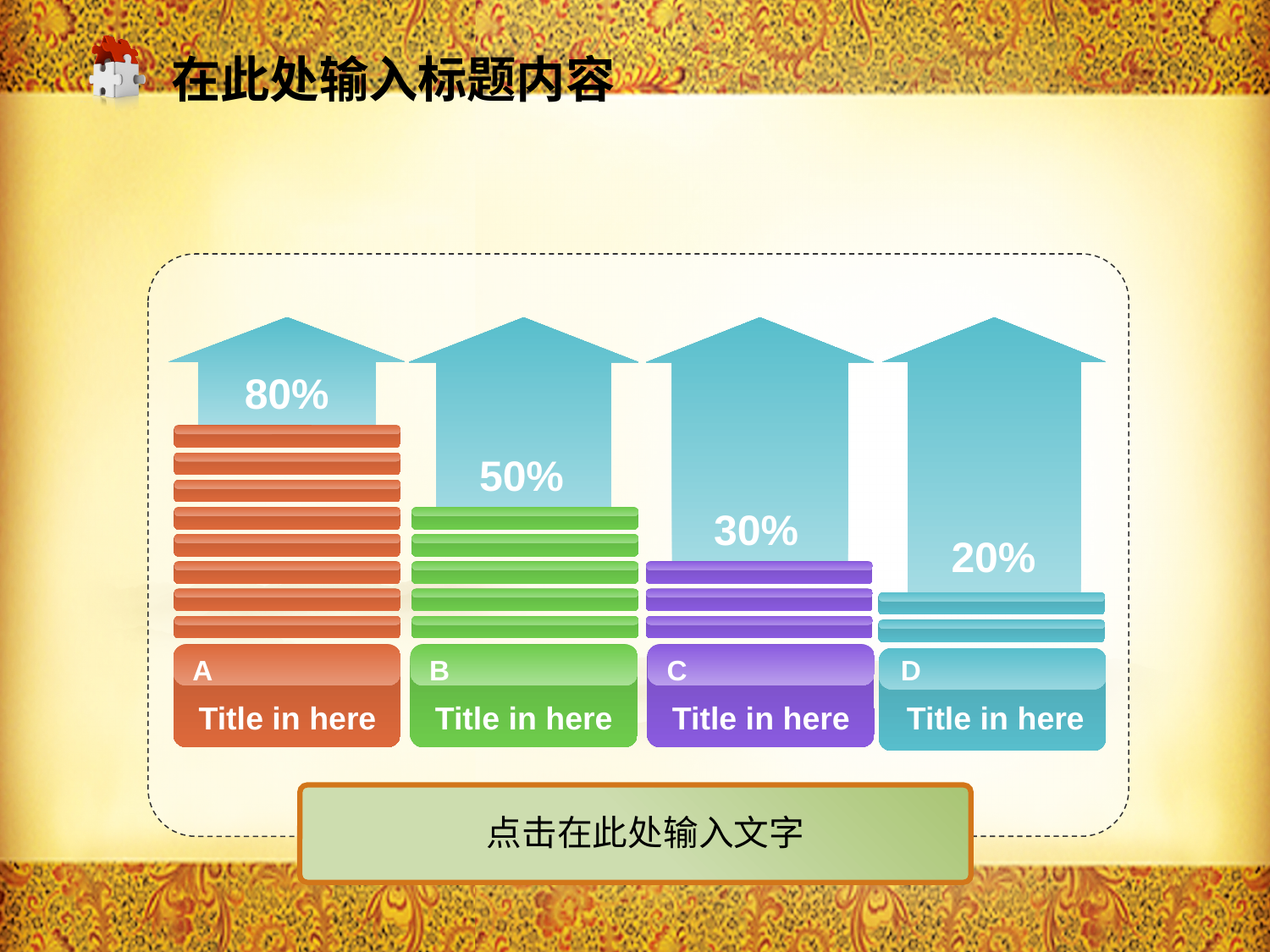

在此处输入标题内容

80%

50%
30%

20%

A
B
C
D
Title in here
Title in here
Title in here
Title in here

点击在此处输入文字